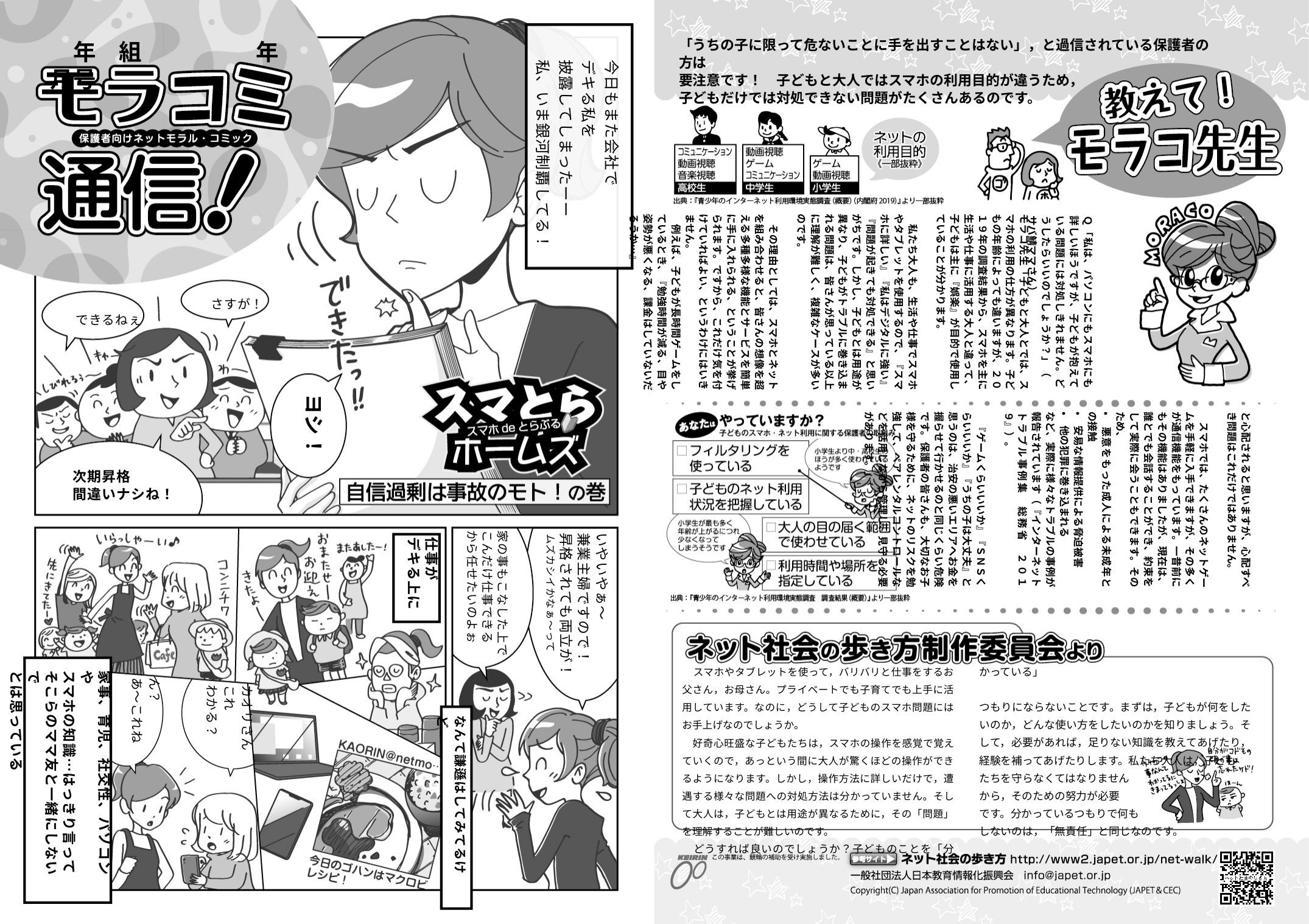

「うちの子に限って危ないことに手を出すことはない」，と過信されている保護者の方は
要注意です！　子どもと大人ではスマホの利用目的が違うため，
子どもだけでは対処できない問題がたくさんあるのです。
　年　組　　　　　年　月号
今日もまた会社で
デキる私を
披露してしまったーー
私、いま銀河制覇してる！
モラコ先生「子どもと大人とでは、スマホの利用の仕方が異なります。子どもの年齢によっても違いますが、２０１９年の調査結果から、スマホを主に生活や仕事に活用する大人と違って、子どもは主に『娯楽』が目的で使用していることが分かります。

　私たち大人も、生活や仕事でスマホやタブレットを使用するので、『スマホに詳しい』『私はデジタルに強い』『問題が起きても対処できる』と思いがちです。しかし、子どもとは用途が異なり、子どもがトラブルに巻き込まれる問題は、皆さんが思っている以上に理解が難しく、複雑なケースが多いのです。

　その理由としては、スマホとネットを組み合わせると、皆さんの想像を超える多種多様な機能とサービスを簡単に手に入れられる、ということが挙げられます。ですから、これだけ気を付けていればよい、というわけにはいきません。
　例えば、子どもが長時間ゲームをしているとき、『勉強時間が減る、目や姿勢が悪くなる、課金はしていないだろうか…』
Ｑ「私は、パソコンにもスマホにも詳しいほうですが、子どもが抱えている問題には対処しきれません。どうしたらいいのでしょうか？」（　サバ鯖ママさん）
さすが！
できるねぇ
ヨシ！
と心配されると思いますが、心配すべき問題はこれだけではありません。

　スマホでは、たくさんのネットゲームを手軽に入手できますが、その多くが通信機能をもっています。一昔前にもその機能はありましたが、現在は、誰とでも会話することができ、約束をして実際に会うこともできます。そのため、
・　悪意をもった成人による未成年との接触
・　安易な情報提供による脅迫被害
・　他の犯罪に巻き込まれる
など、実際に様々なトラブルの事例が報告されています（『インターネットトラブル事例集　総務省　２０１９』）。

　『ゲームくらいいいか』『ＳＮＳくらいいいか』『うちの子は大丈夫』と思うのは、治安の悪いエリアへお金を握らせて行かせるのと同じくらい危険です。保護者の皆さんも、大切なお子様を守るために、ネットのリスクを勉強して、ペアレンタルコントロールなどを活用しながら管理し、見守る必要があります。」
次期昇格
間違いナシね！
家の事もこなした上で
こんだけ仕事できる
から任せたいのよぉ
いやいやぁ～
兼業主婦ですので！
昇格されても両立が！
ムズカシイかなぁ～って
仕事が
デキる上に
　スマホやタブレットを使って，バリバリと仕事をするお父さん，お母さん。プライベートでも子育てでも上手に活用しています。なのに，どうして子どものスマホ問題にはお手上げなのでしょうか。
　好奇心旺盛な子どもたちは，スマホの操作を感覚で覚えていくので，あっという間に大人が驚くほどの操作ができるようになります。しかし，操作方法に詳しいだけで，遭遇する様々な問題への対処方法は分かっていません。そして大人は，子どもとは用途が異なるために，その「問題」を理解することが難しいのです。
　どうすれば良いのでしょうか？子どものことを「分かっている」

つもりにならないことです。まずは，子どもが何をしたいのか，どんな使い方をしたいのかを知りましょう。そして，必要があれば，足りない知識を教えてあげたり，経験を補ってあげたりします。私たち大人は，子ども
たちを守らなくてはなりません
から，そのための努力が必要
です。分かっているつもりで何も
しないのは，「無責任」と同じなのです。
家事、育児、社交性、パソコンや
スマホの知識…はっきり言って
そこらのママ友と一緒にしないで
とは思っている
ん？
あ～これね
カオリさん
これ
わかる？
なんて謙遜はしてみてるけど